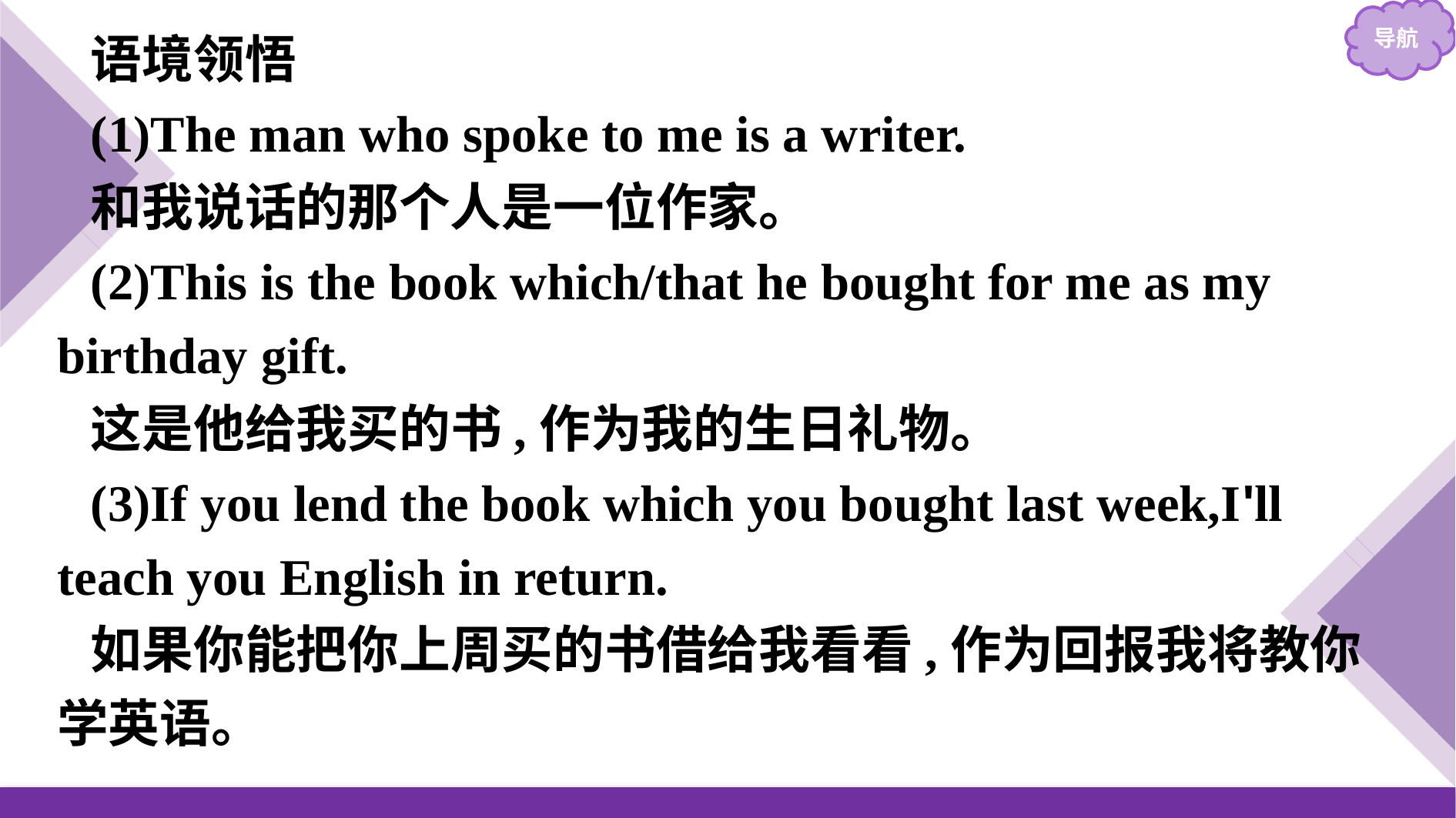

语境领悟
(1)The man who spoke to me is a writer.
和我说话的那个人是一位作家。
(2)This is the book which/that he bought for me as my birthday gift.
这是他给我买的书,作为我的生日礼物。
(3)If you lend the book which you bought last week,I'll teach you English in return.
如果你能把你上周买的书借给我看看,作为回报我将教你学英语。